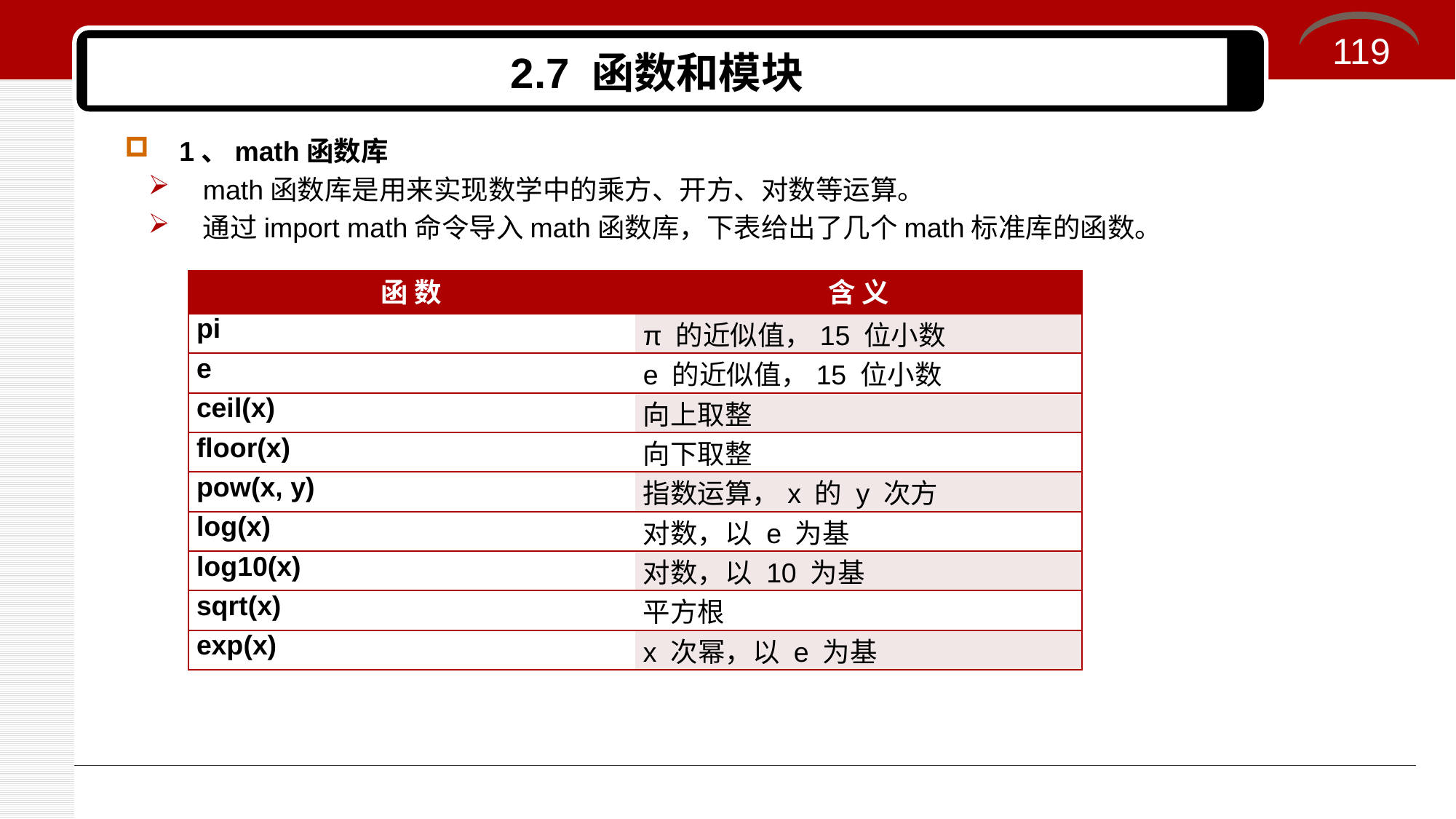

119
# 2.7 函数和模块
1、math函数库
math函数库是用来实现数学中的乘方、开方、对数等运算。
通过import math命令导入math函数库，下表给出了几个math标准库的函数。

| 函 数 | 含 义 |
| --- | --- |
| pi | π 的近似值，15 位小数 |
| e | e 的近似值，15 位小数 |
| ceil(x) | 向上取整 |
| floor(x) | 向下取整 |
| pow(x, y) | 指数运算，x 的 y 次方 |
| log(x) | 对数，以 e 为基 |
| log10(x) | 对数，以 10 为基 |
| sqrt(x) | 平方根 |
| exp(x) | x 次幂，以 e 为基 |